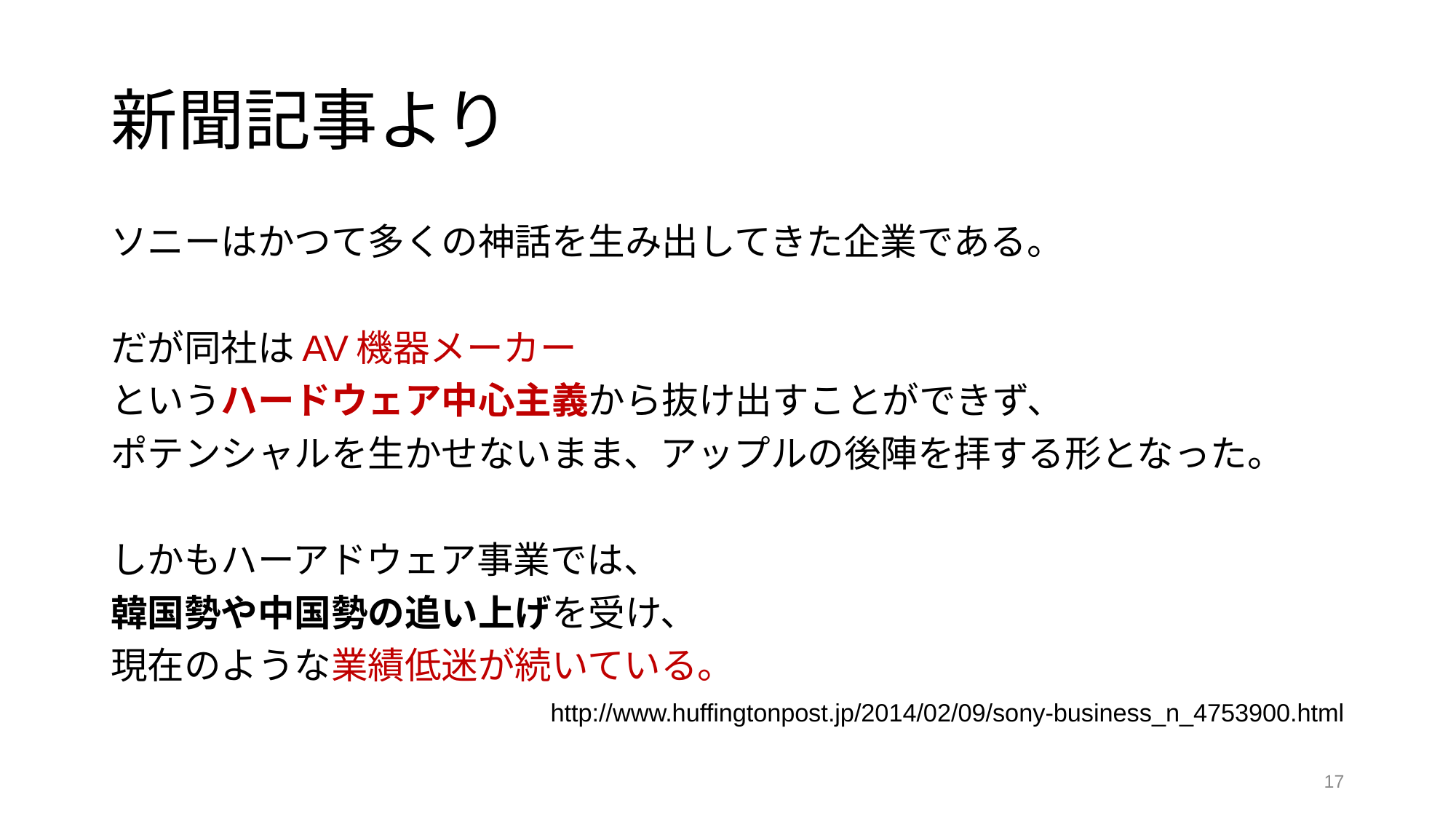

# 新聞記事より
ソニーはかつて多くの神話を生み出してきた企業である。

だが同社はAV機器メーカー
というハードウェア中心主義から抜け出すことができず、
ポテンシャルを生かせないまま、アップルの後陣を拝する形となった。

しかもハーアドウェア事業では、
韓国勢や中国勢の追い上げを受け、
現在のような業績低迷が続いている。
http://www.huffingtonpost.jp/2014/02/09/sony-business_n_4753900.html

17